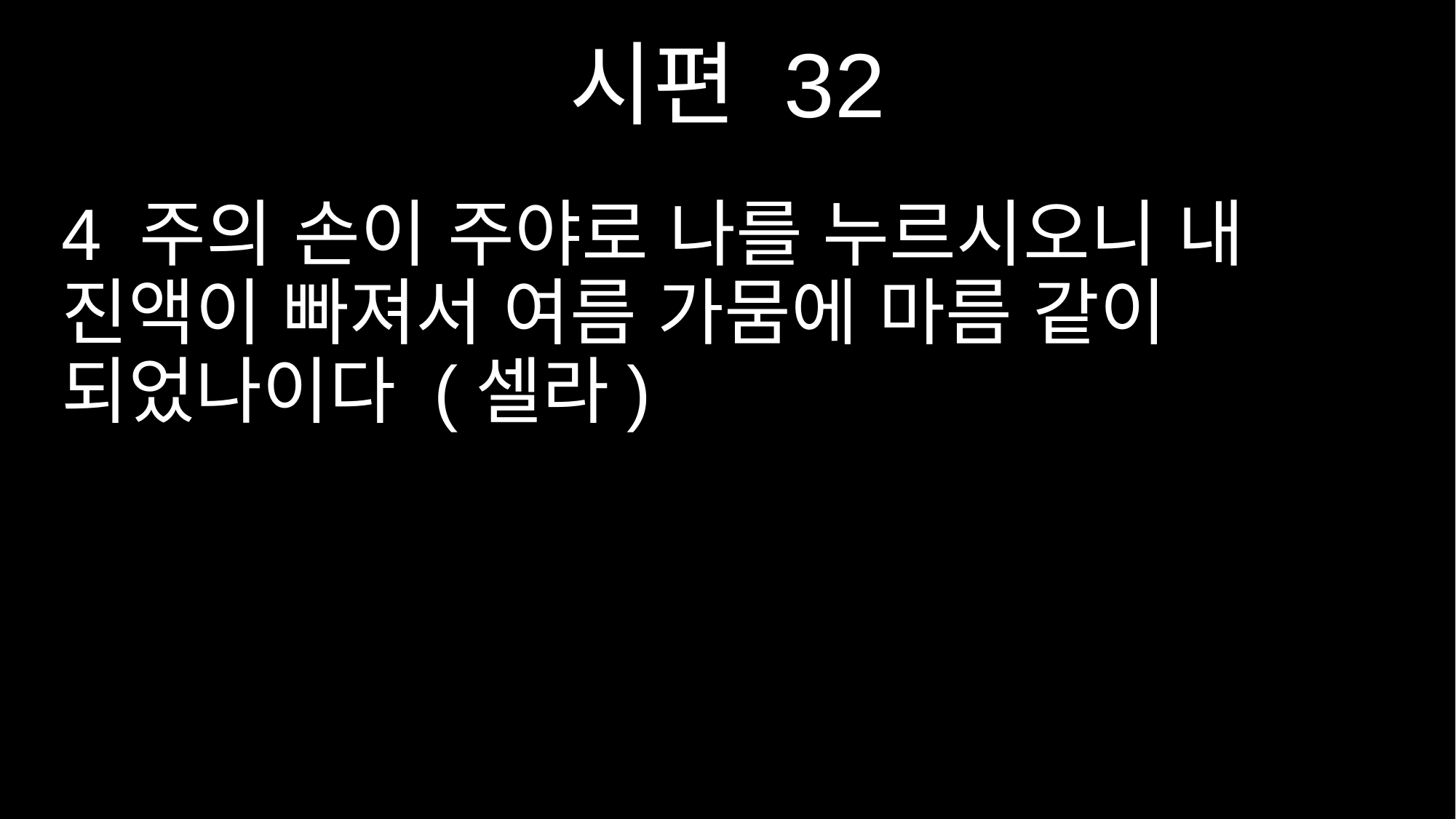

시편 32
4 주의 손이 주야로 나를 누르시오니 내 진액이 빠져서 여름 가뭄에 마름 같이 되었나이다 (셀라)